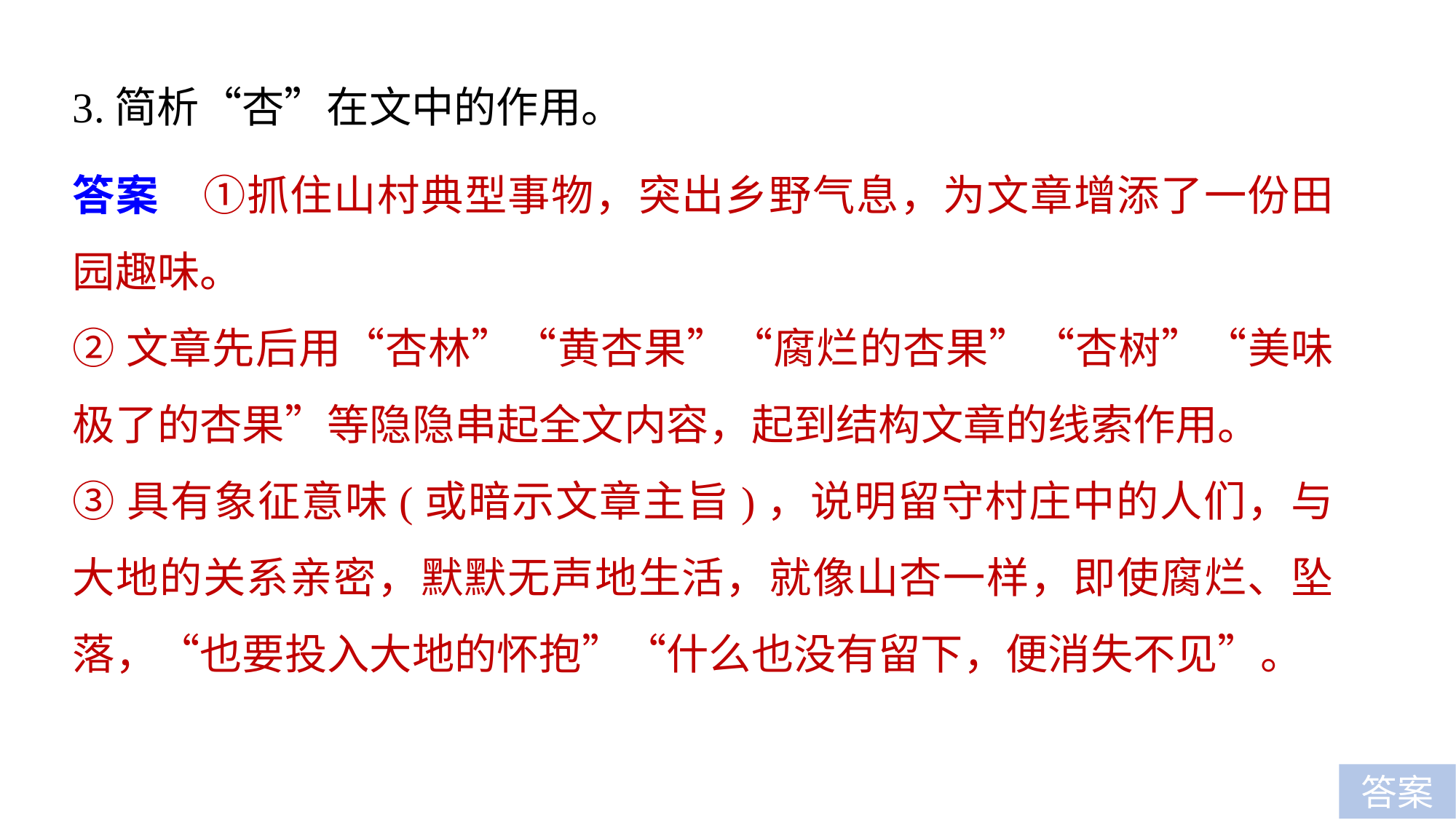

3.简析“杏”在文中的作用。
答案　①抓住山村典型事物，突出乡野气息，为文章增添了一份田园趣味。
②文章先后用“杏林”“黄杏果”“腐烂的杏果”“杏树”“美味极了的杏果”等隐隐串起全文内容，起到结构文章的线索作用。
③具有象征意味(或暗示文章主旨)，说明留守村庄中的人们，与大地的关系亲密，默默无声地生活，就像山杏一样，即使腐烂、坠落，“也要投入大地的怀抱”“什么也没有留下，便消失不见”。
答案